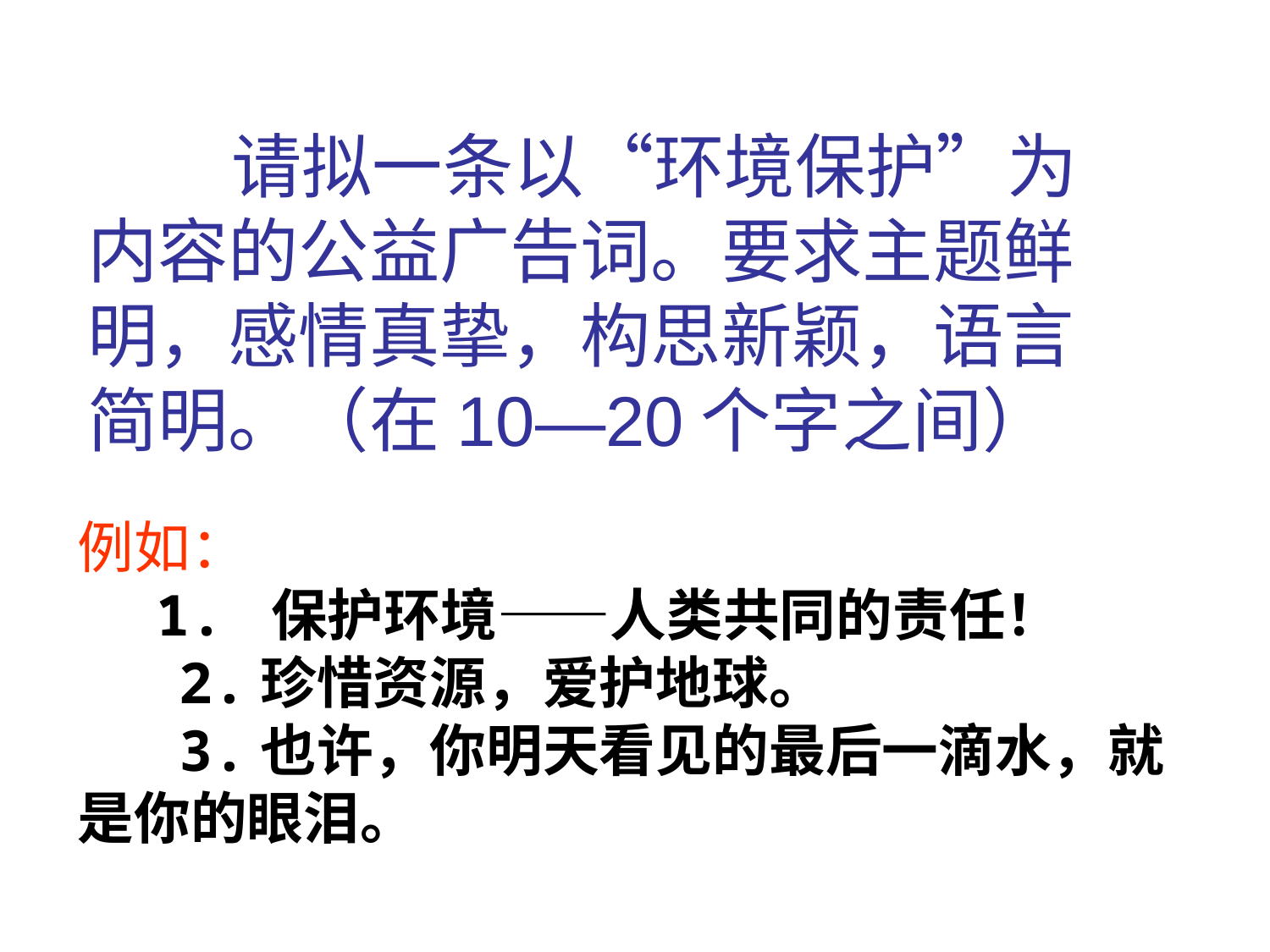

请拟一条以“环境保护”为内容的公益广告词。要求主题鲜明，感情真挚，构思新颖，语言简明。（在10—20个字之间）
例如：
     1. 保护环境——人类共同的责任！
   2.珍惜资源，爱护地球。
   3.也许，你明天看见的最后一滴水，就是你的眼泪。